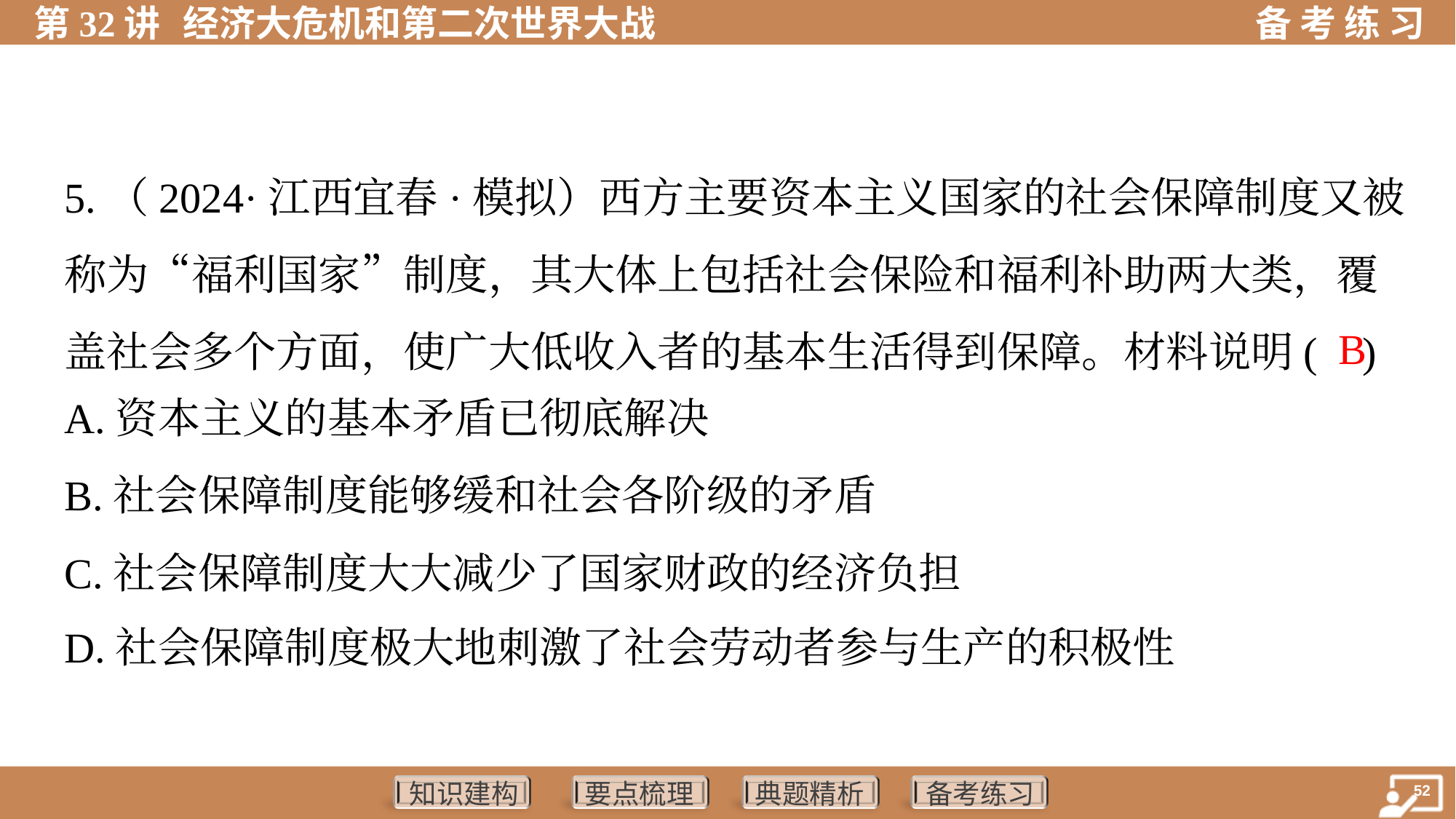

5.（2024·江西宜春·模拟）西方主要资本主义国家的社会保障制度又被
称为“福利国家”制度，其大体上包括社会保险和福利补助两大类，覆
盖社会多个方面，使广大低收入者的基本生活得到保障。材料说明(    )
       B
A.资本主义的基本矛盾已彻底解决
B.社会保障制度能够缓和社会各阶级的矛盾
C.社会保障制度大大减少了国家财政的经济负担
D.社会保障制度极大地刺激了社会劳动者参与生产的积极性